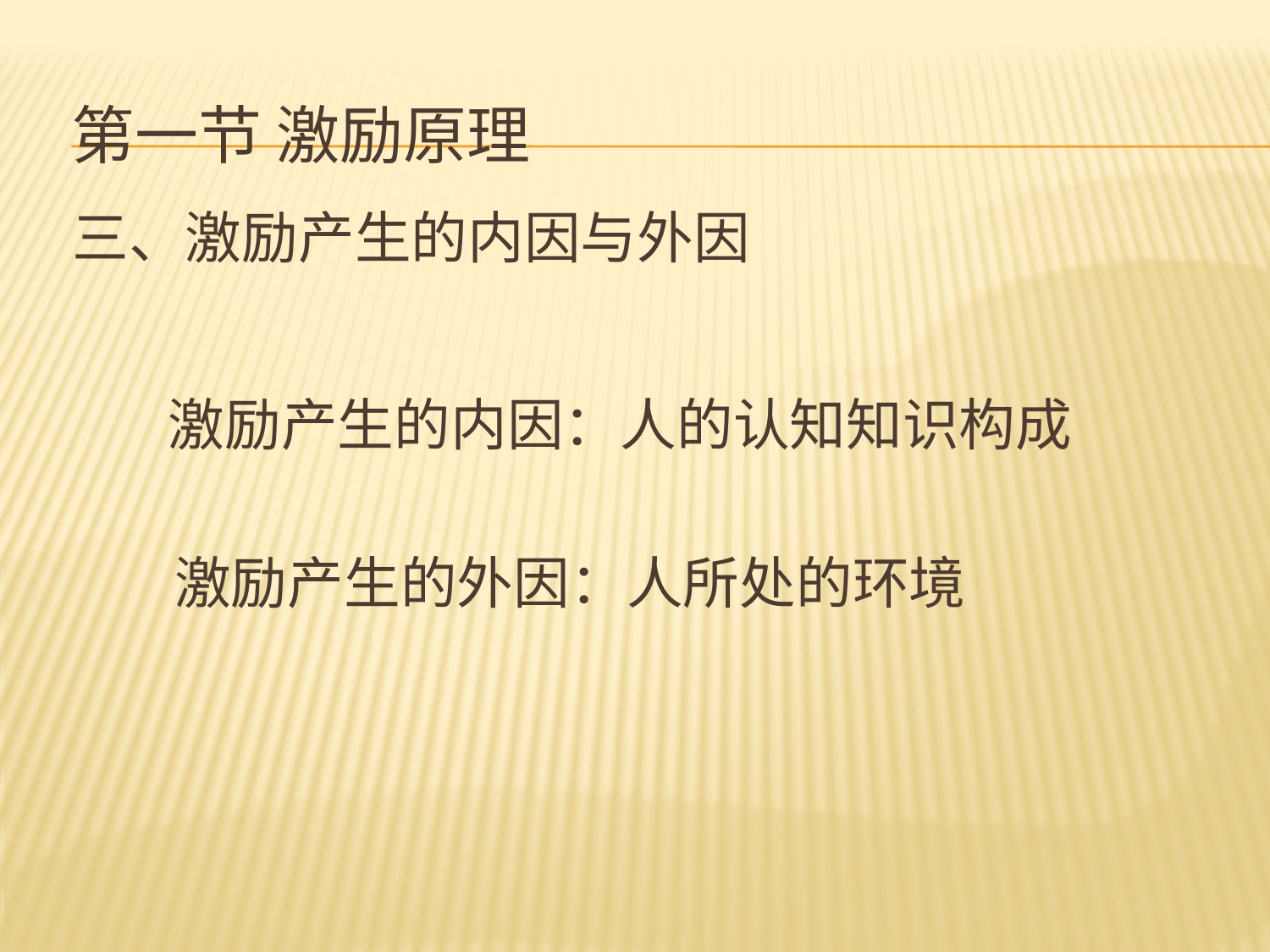

# 第一节 激励原理
三、激励产生的内因与外因

          激励产生的内因：人的认知知识构成

       激励产生的外因：人所处的环境